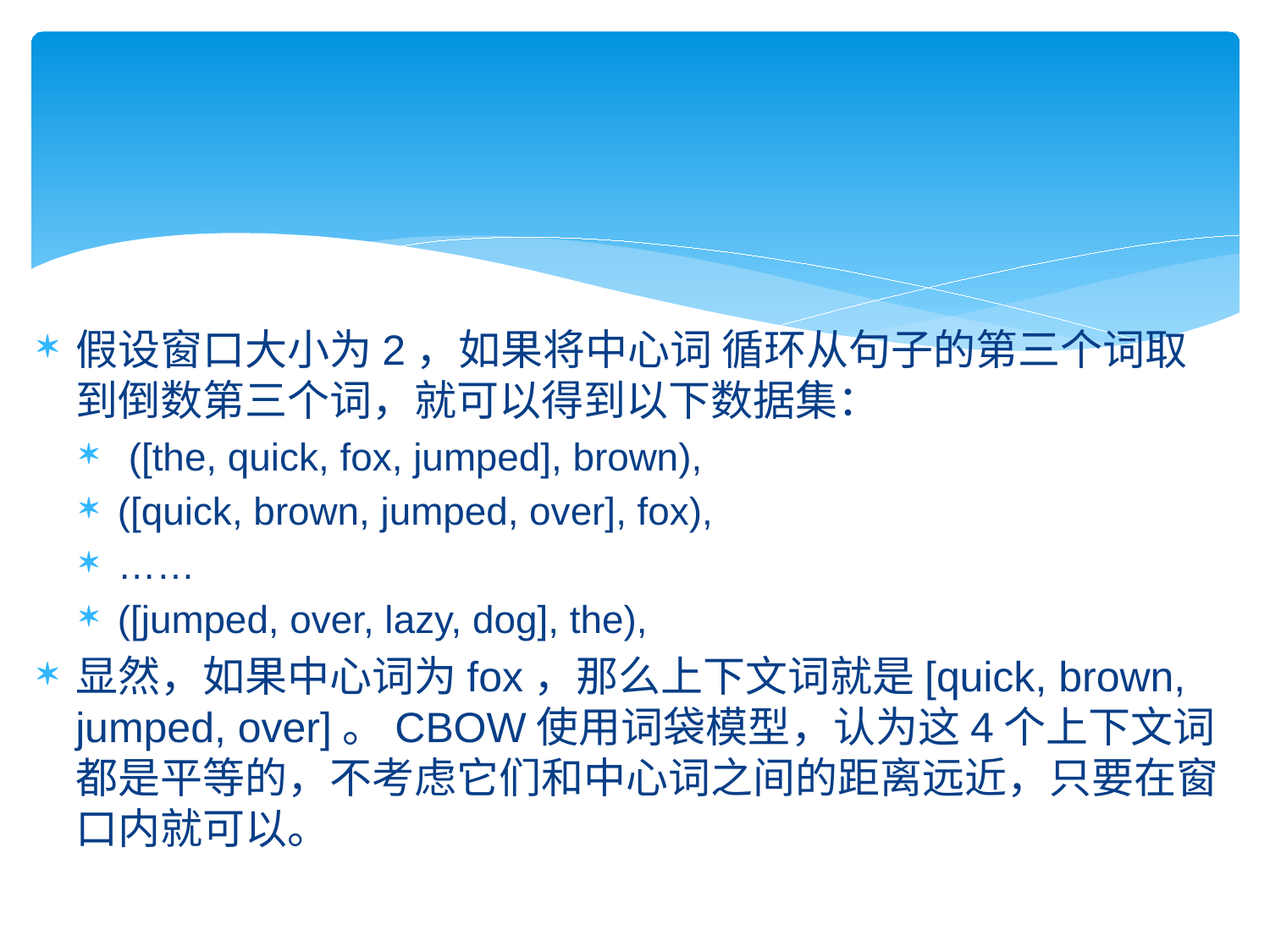

假设窗口大小为2，如果将中心词 循环从句子的第三个词取到倒数第三个词，就可以得到以下数据集：
 ([the, quick, fox, jumped], brown),
([quick, brown, jumped, over], fox),
……
([jumped, over, lazy, dog], the),
显然，如果中心词为fox，那么上下文词就是[quick, brown, jumped, over]。CBOW使用词袋模型，认为这4个上下文词都是平等的，不考虑它们和中心词之间的距离远近，只要在窗口内就可以。